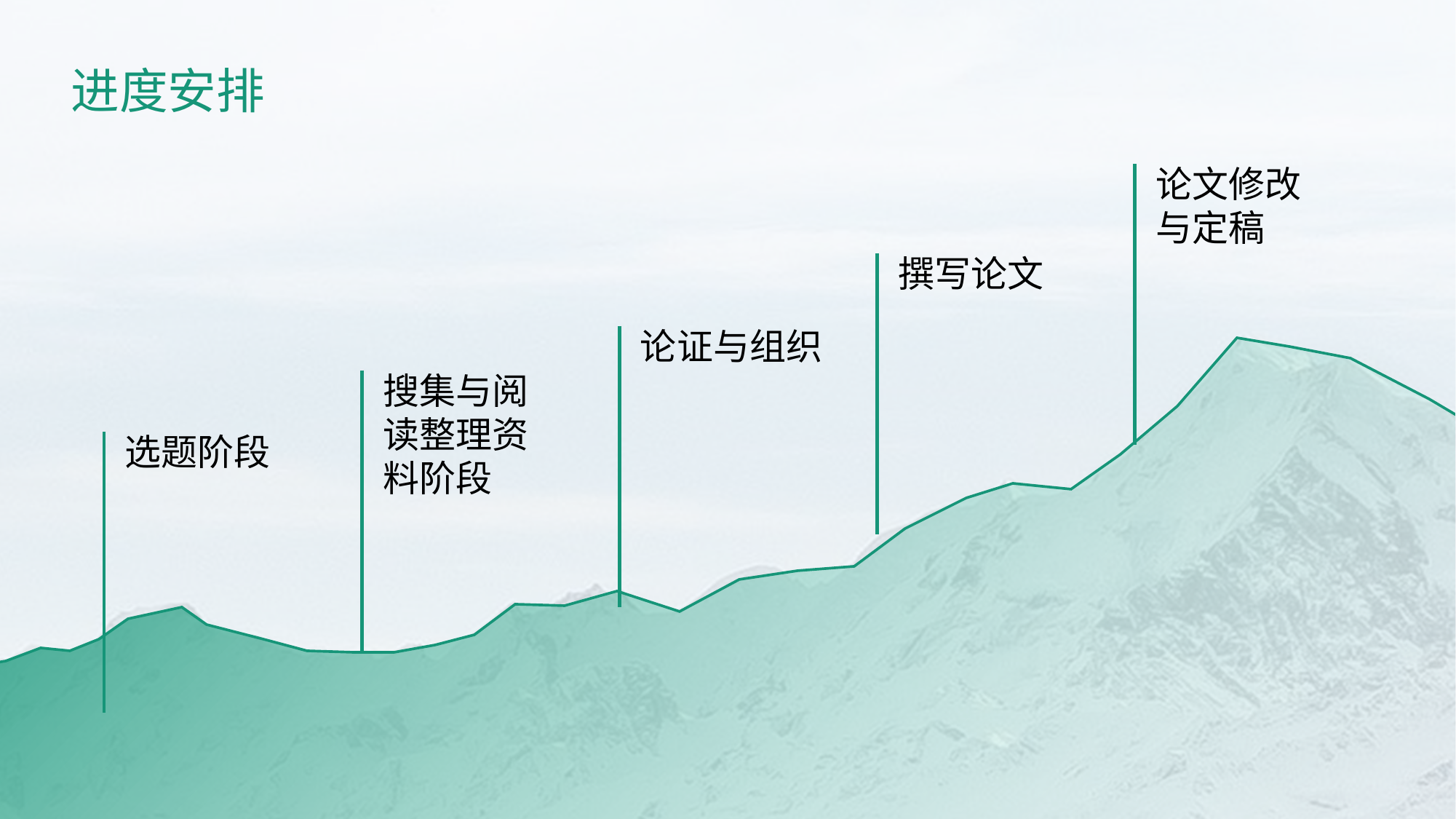

进度安排
论文修改与定稿
撰写论文
论证与组织

搜集与阅读整理资料阶段
选题阶段